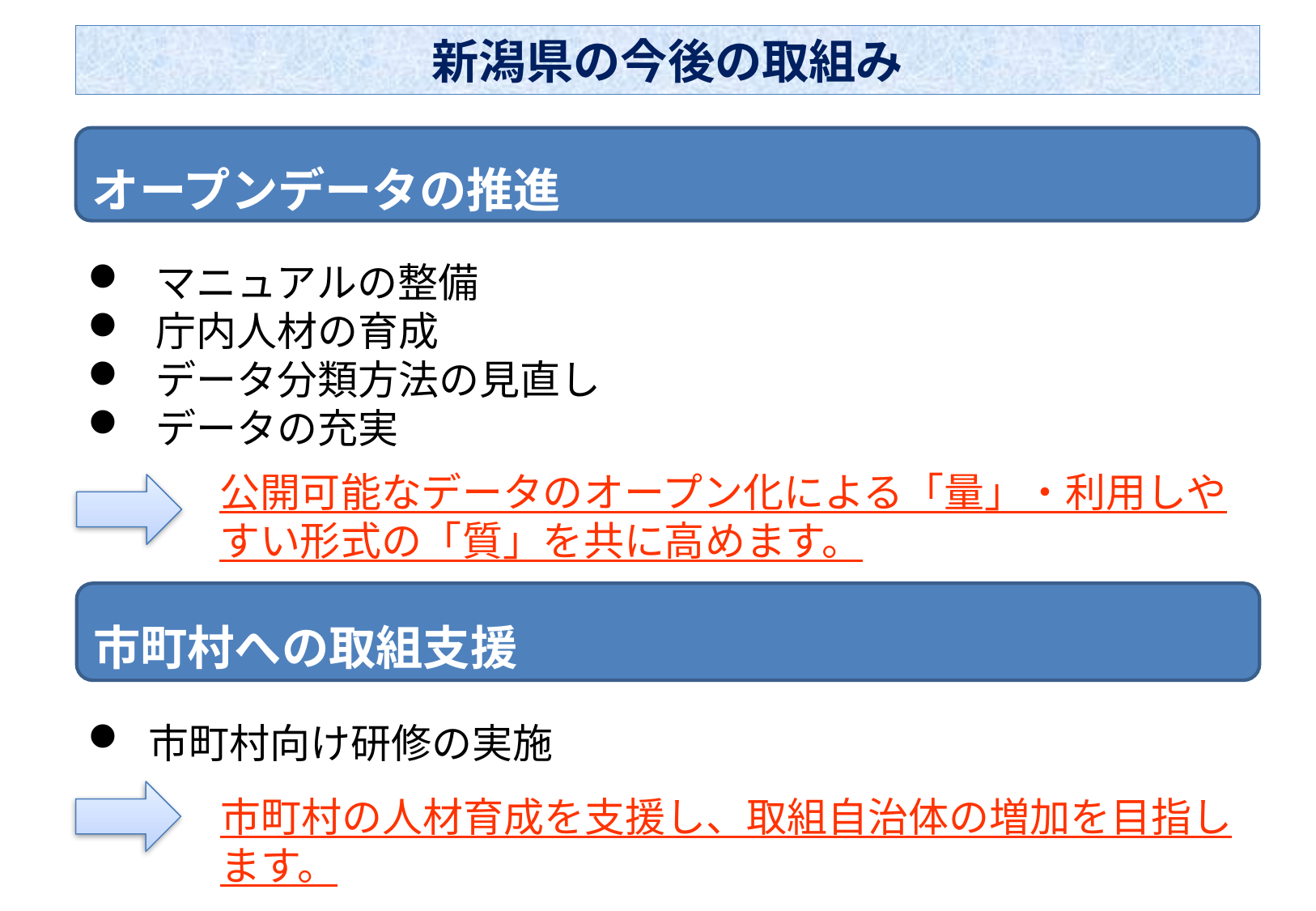

# 新潟県の今後の取組み
オープンデータの推進
マニュアルの整備
庁内人材の育成
データ分類方法の見直し
データの充実
公開可能なデータのオープン化による「量」・利用しやすい形式の「質」を共に高めます。

市町村への取組支援
市町村向け研修の実施

市町村の人材育成を支援し、取組自治体の増加を目指します。